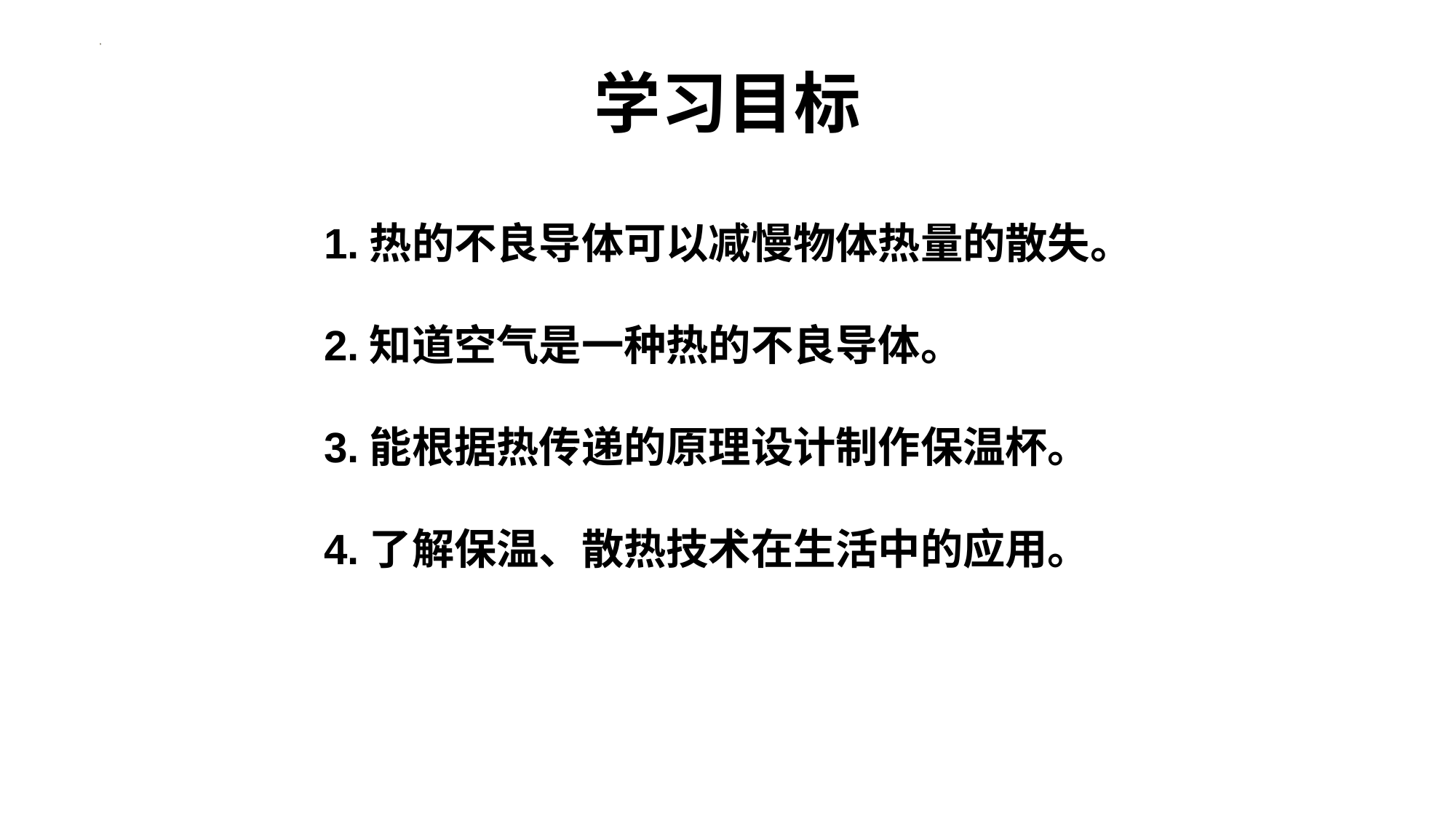

# 学习目标
1.热的不良导体可以减慢物体热量的散失。
2.知道空气是一种热的不良导体。
3.能根据热传递的原理设计制作保温杯。
4.了解保温、散热技术在生活中的应用。